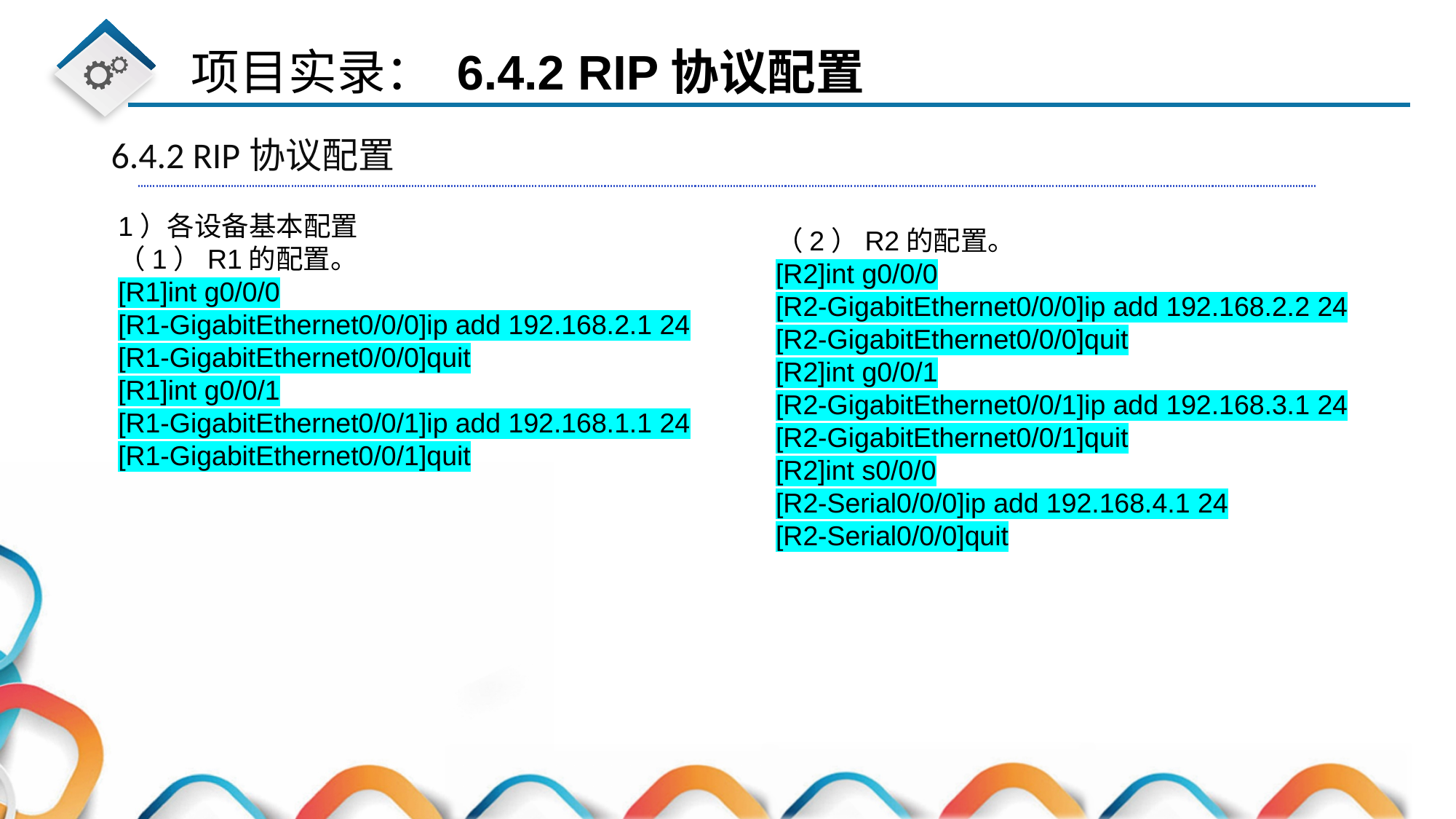

6.4.2 RIP协议配置

1）各设备基本配置
（1）R1的配置。
[R1]int g0/0/0
[R1-GigabitEthernet0/0/0]ip add 192.168.2.1 24
[R1-GigabitEthernet0/0/0]quit
[R1]int g0/0/1
[R1-GigabitEthernet0/0/1]ip add 192.168.1.1 24
[R1-GigabitEthernet0/0/1]quit
（2）R2的配置。
[R2]int g0/0/0
[R2-GigabitEthernet0/0/0]ip add 192.168.2.2 24
[R2-GigabitEthernet0/0/0]quit
[R2]int g0/0/1
[R2-GigabitEthernet0/0/1]ip add 192.168.3.1 24
[R2-GigabitEthernet0/0/1]quit
[R2]int s0/0/0
[R2-Serial0/0/0]ip add 192.168.4.1 24
[R2-Serial0/0/0]quit